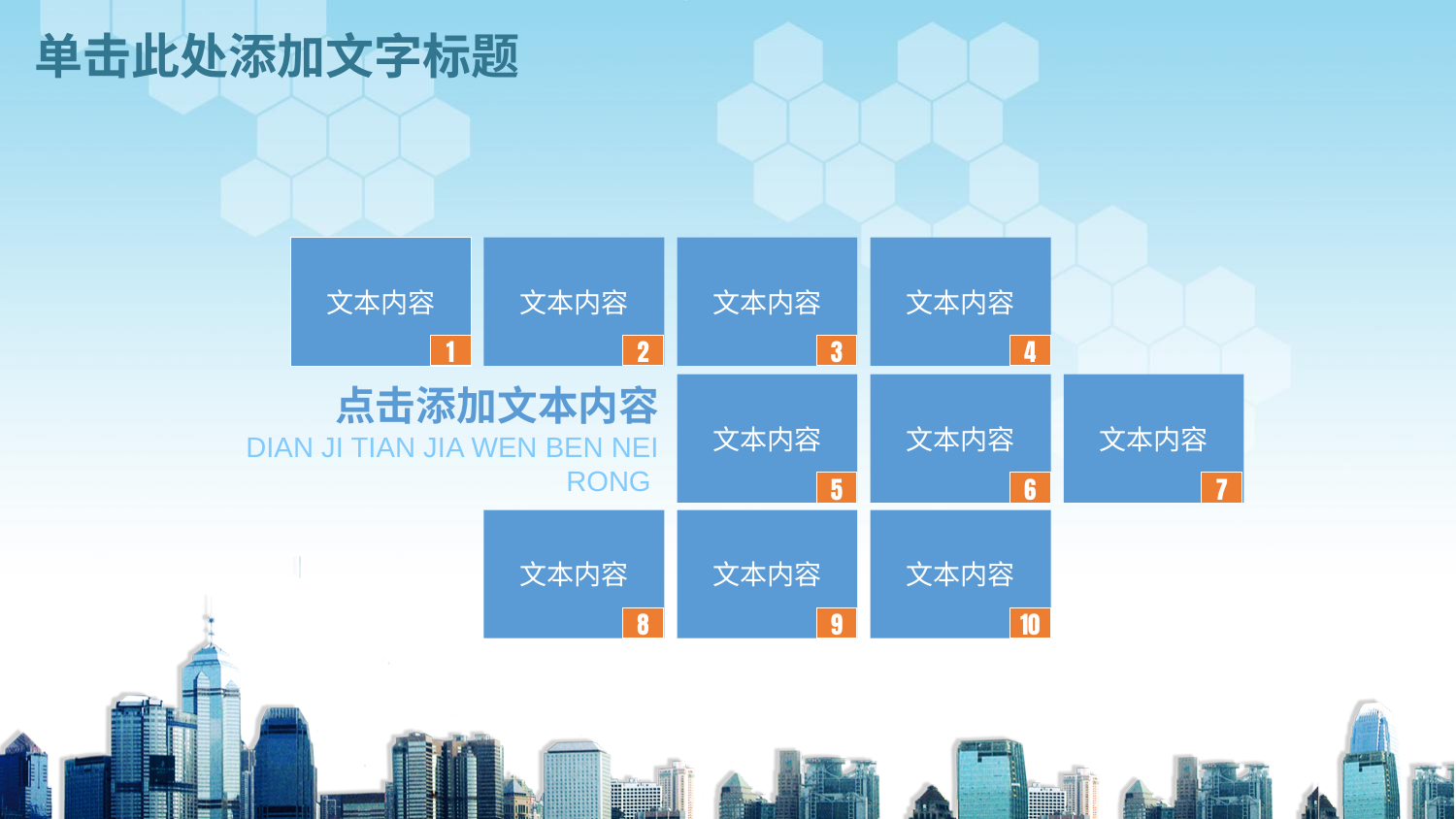

文本内容
文本内容
文本内容
文本内容
1
2
3
4
文本内容
文本内容
文本内容
点击添加文本内容
DIAN JI TIAN JIA WEN BEN NEI RONG
5
6
7
文本内容
文本内容
文本内容
8
9
10